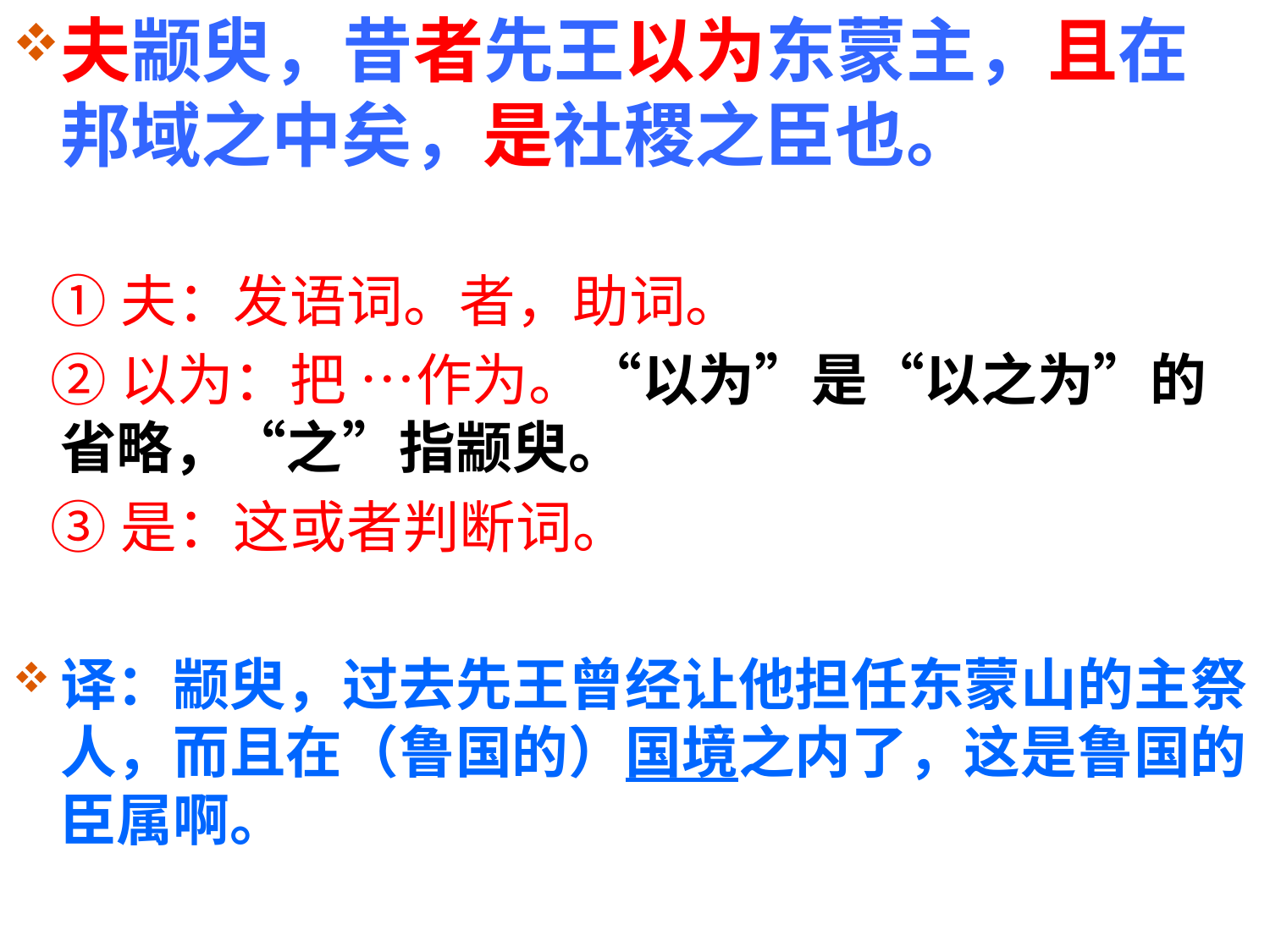

# 夫颛臾，昔者先王以为东蒙主，且在邦域之中矣，是社稷之臣也。

   ①夫：发语词。者，助词。
   ②以为：把 …作为。“以为”是“以之为”的省略，“之”指颛臾。
   ③是：这或者判断词。

译：颛臾，过去先王曾经让他担任东蒙山的主祭人，而且在（鲁国的）国境之内了，这是鲁国的臣属啊。